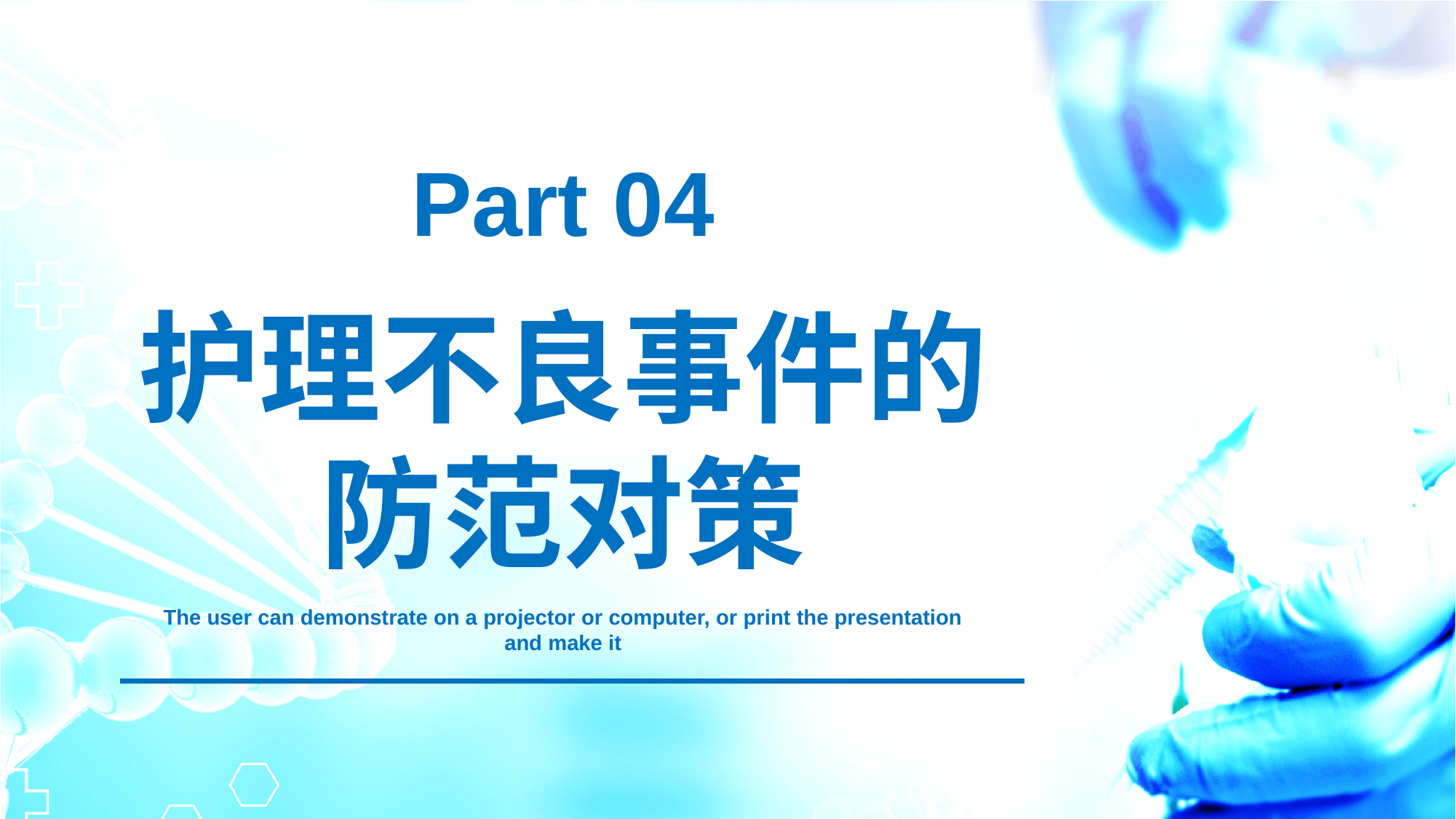

Part 04
护理不良事件的
防范对策
The user can demonstrate on a projector or computer, or print the presentation and make it